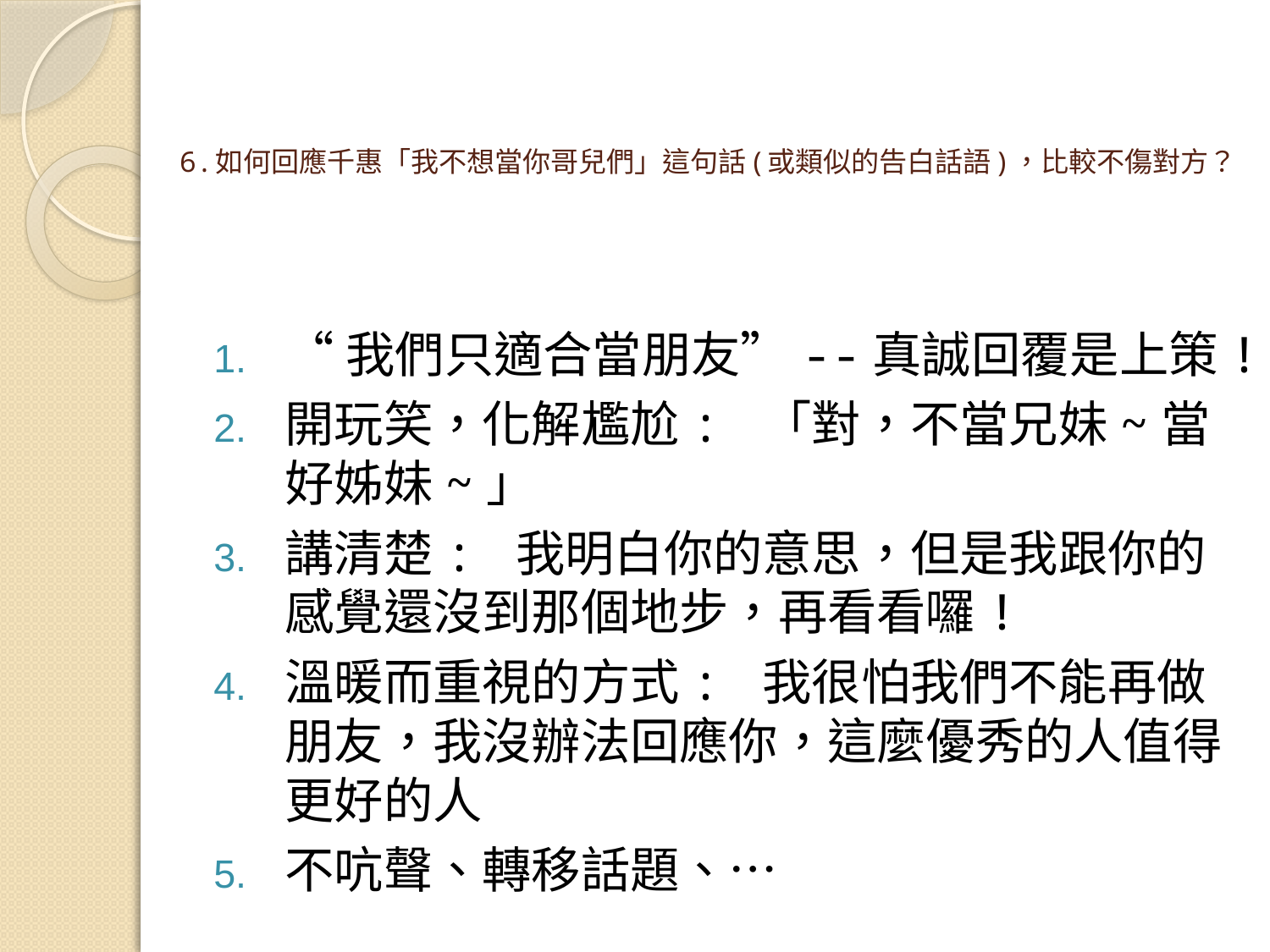

# 6.如何回應千惠「我不想當你哥兒們」這句話(或類似的告白話語)，比較不傷對方？
“我們只適合當朋友”--真誠回覆是上策!
開玩笑，化解尷尬: 「對，不當兄妹~當好姊妹~」
講清楚: 我明白你的意思，但是我跟你的感覺還沒到那個地步，再看看囉!
溫暖而重視的方式: 我很怕我們不能再做朋友，我沒辦法回應你，這麼優秀的人值得更好的人
不吭聲、轉移話題、…